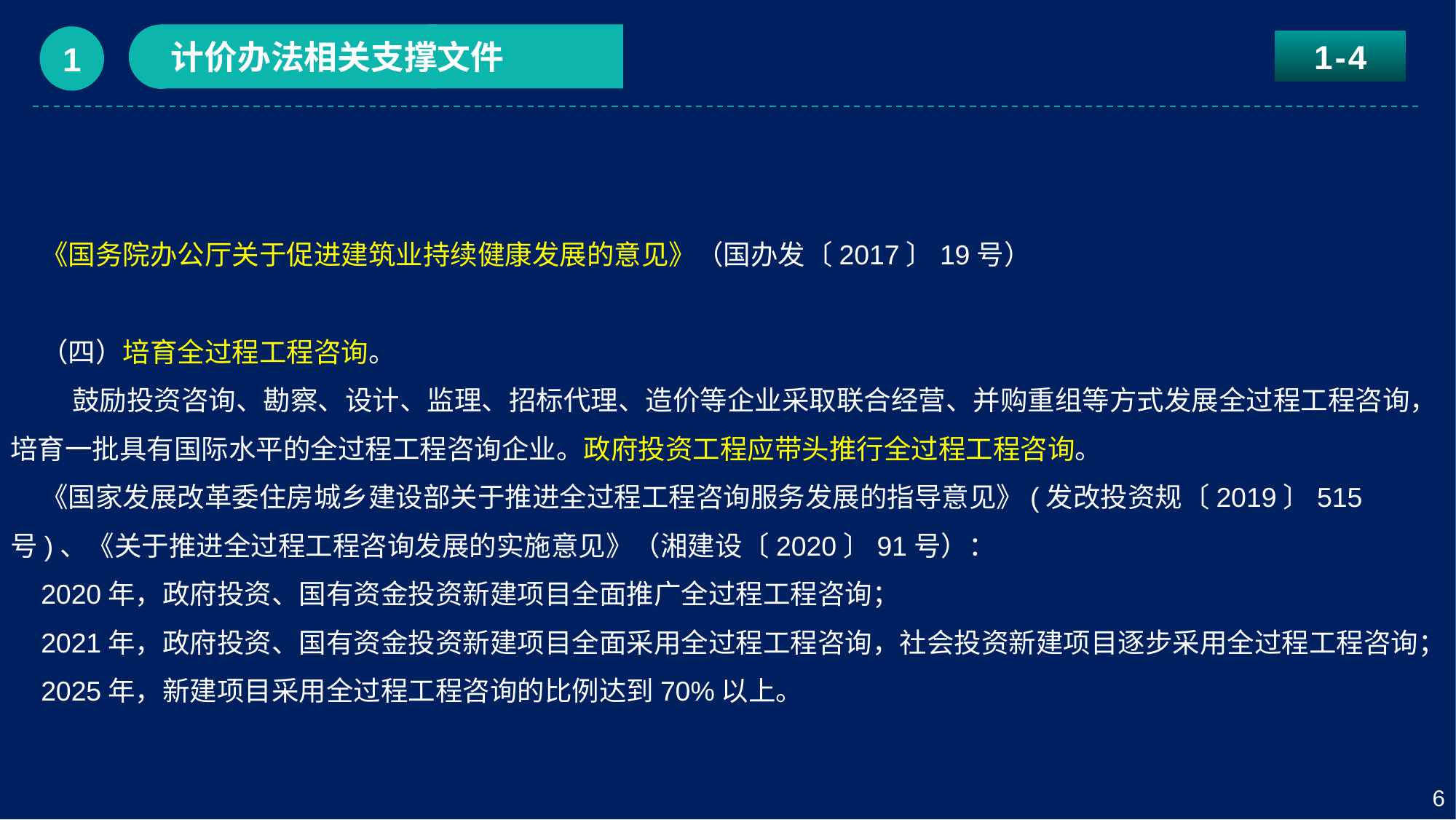

计价办法相关支撑文件

1
1-4

《国务院办公厅关于促进建筑业持续健康发展的意见》（国办发〔2017〕19号）

（四）培育全过程工程咨询。
    鼓励投资咨询、勘察、设计、监理、招标代理、造价等企业采取联合经营、并购重组等方式发展全过程工程咨询，培育一批具有国际水平的全过程工程咨询企业。政府投资工程应带头推行全过程工程咨询。
《国家发展改革委住房城乡建设部关于推进全过程工程咨询服务发展的指导意见》(发改投资规〔2019〕515号)、《关于推进全过程工程咨询发展的实施意见》（湘建设〔2020〕91号）：
2020年，政府投资、国有资金投资新建项目全面推广全过程工程咨询；
2021年，政府投资、国有资金投资新建项目全面采用全过程工程咨询，社会投资新建项目逐步采用全过程工程咨询；
2025年，新建项目采用全过程工程咨询的比例达到70%以上。
6